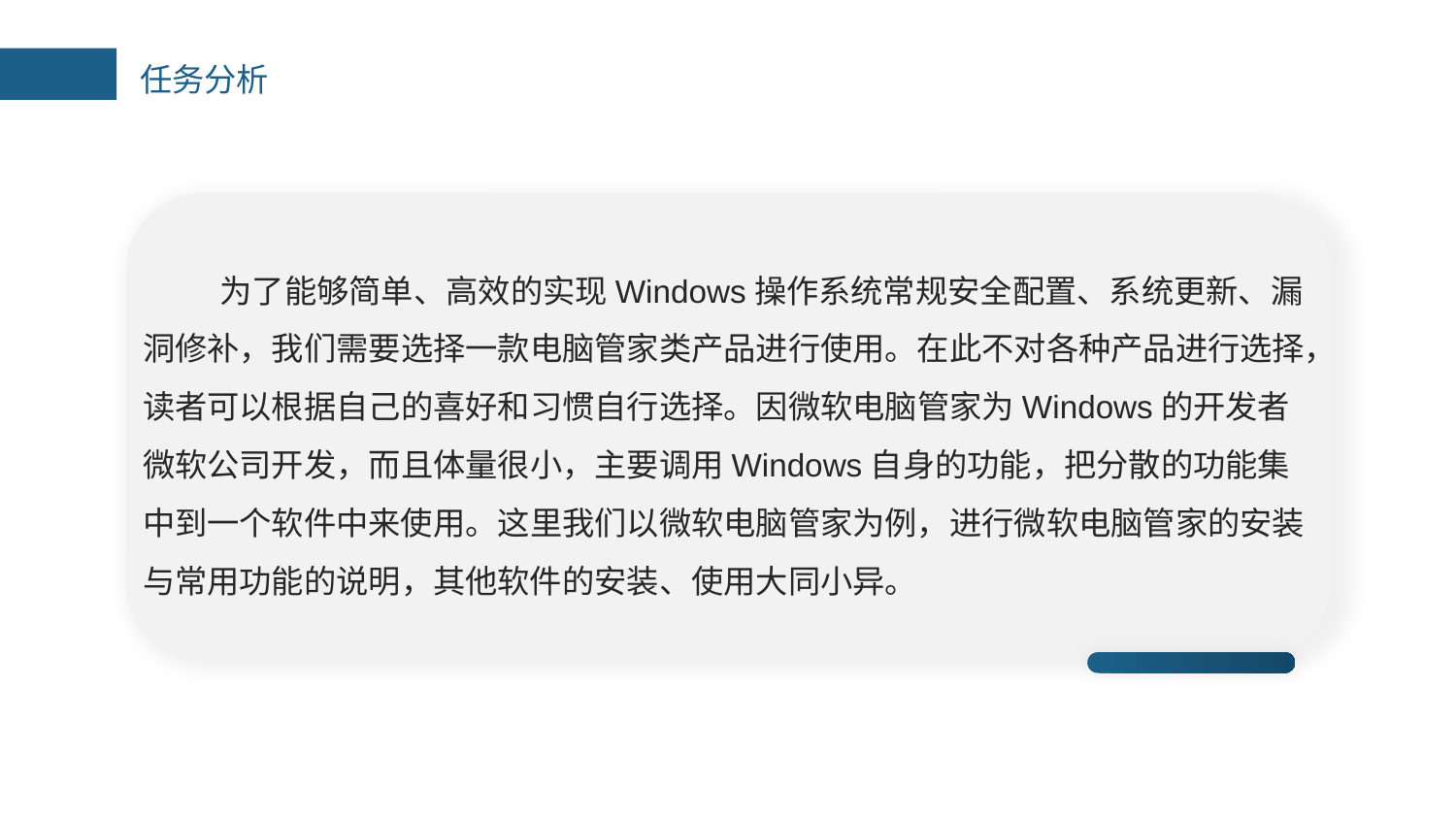

任务分析

为了能够简单、高效的实现Windows操作系统常规安全配置、系统更新、漏洞修补，我们需要选择一款电脑管家类产品进行使用。在此不对各种产品进行选择，读者可以根据自己的喜好和习惯自行选择。因微软电脑管家为Windows的开发者微软公司开发，而且体量很小，主要调用Windows自身的功能，把分散的功能集中到一个软件中来使用。这里我们以微软电脑管家为例，进行微软电脑管家的安装与常用功能的说明，其他软件的安装、使用大同小异。